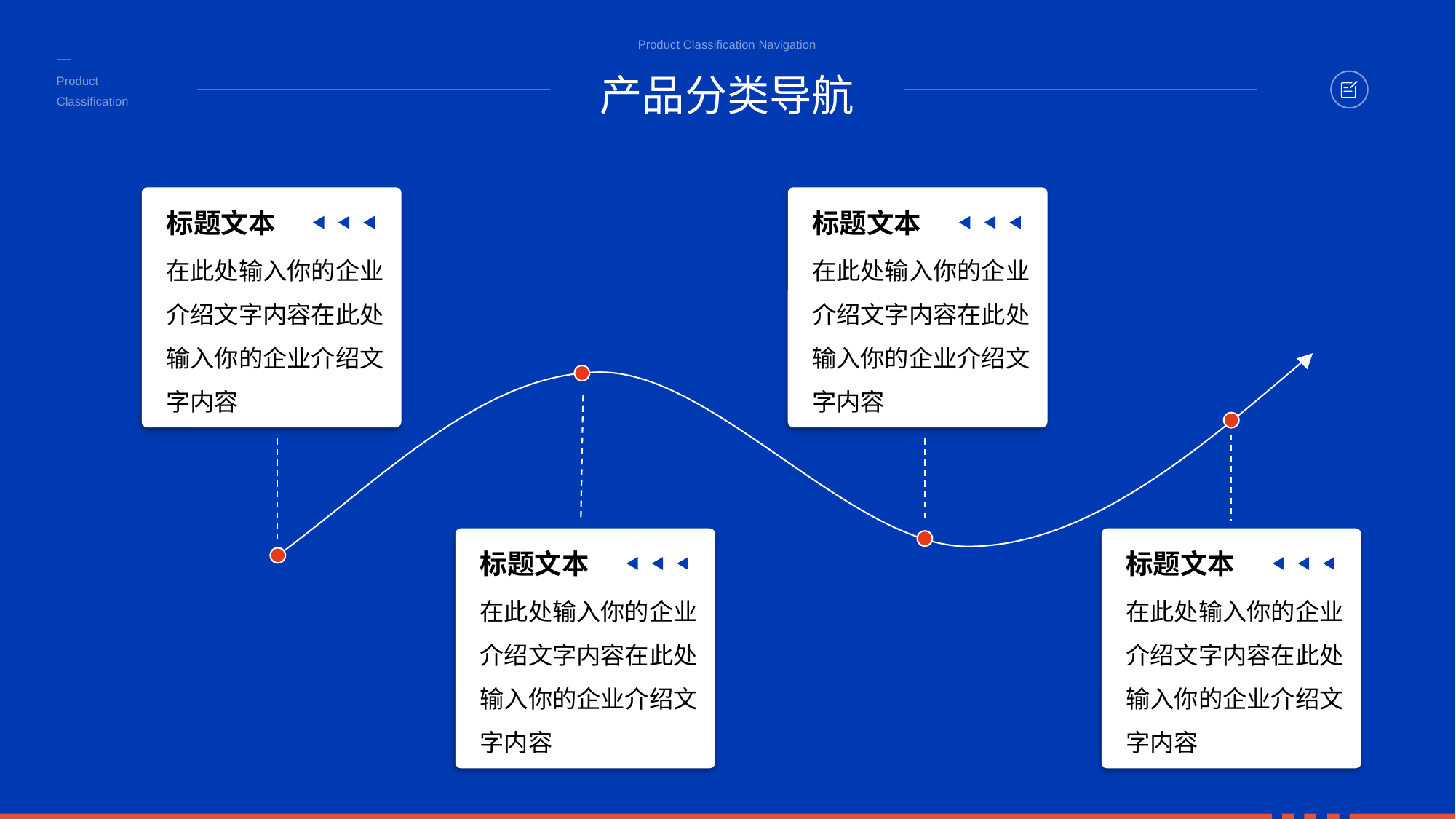

Product Classification Navigation
产品分类导航
Product

Classification

标题文本

在此处输入你的企业介绍文字内容在此处输入你的企业介绍文字内容

标题文本

在此处输入你的企业介绍文字内容在此处输入你的企业介绍文字内容

标题文本

在此处输入你的企业介绍文字内容在此处输入你的企业介绍文字内容

标题文本

在此处输入你的企业介绍文字内容在此处输入你的企业介绍文字内容